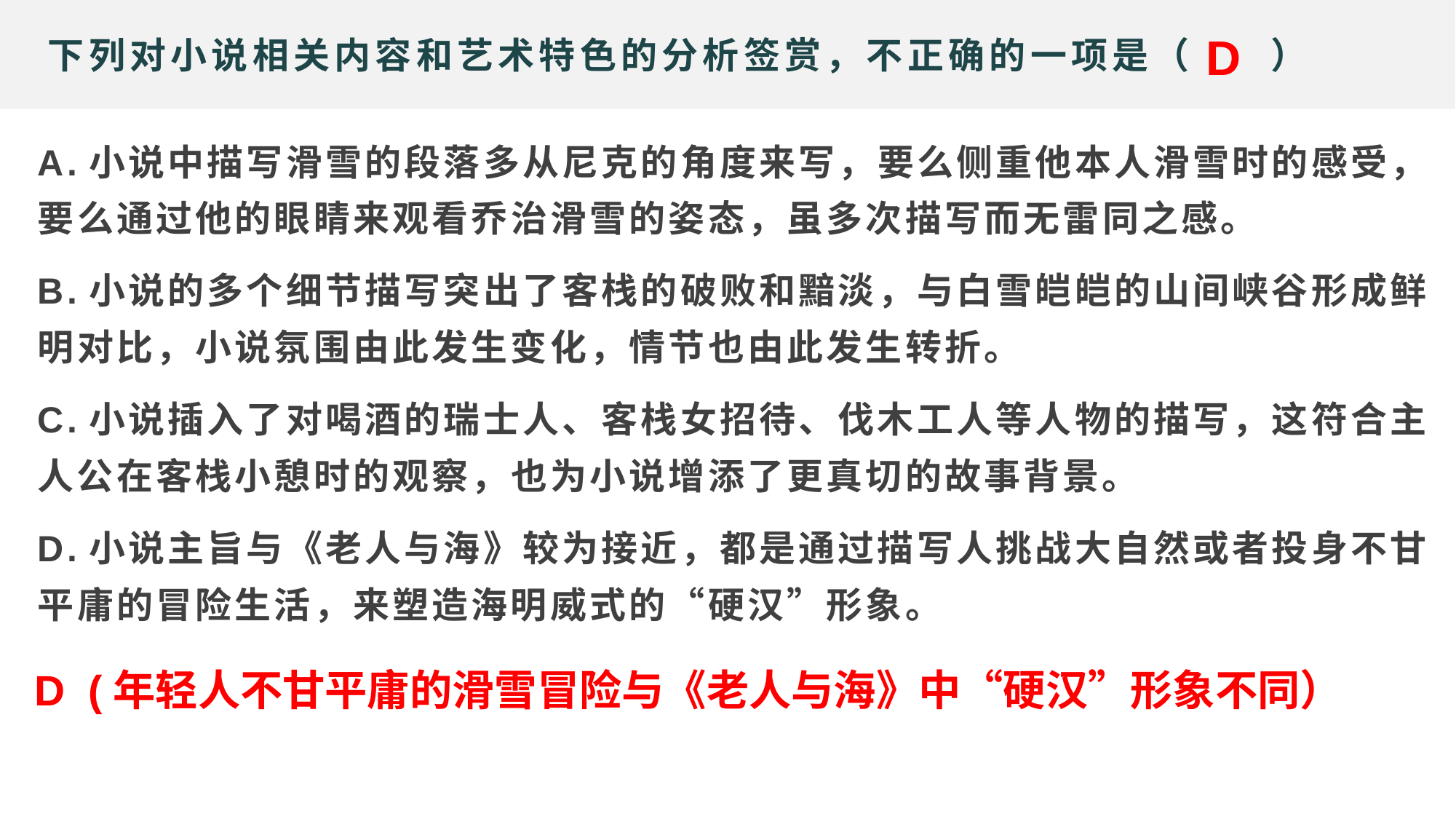

下列对小说相关内容和艺术特色的分析签赏，不正确的一项是（      ）
D
A.小说中描写滑雪的段落多从尼克的角度来写，要么侧重他本人滑雪时的感受，要么通过他的眼睛来观看乔治滑雪的姿态，虽多次描写而无雷同之感。
B.小说的多个细节描写突出了客栈的破败和黯淡，与白雪皑皑的山间峡谷形成鲜明对比，小说氛围由此发生变化，情节也由此发生转折。
C.小说插入了对喝酒的瑞士人、客栈女招待、伐木工人等人物的描写，这符合主人公在客栈小憩时的观察，也为小说增添了更真切的故事背景。
D.小说主旨与《老人与海》较为接近，都是通过描写人挑战大自然或者投身不甘平庸的冒险生活，来塑造海明威式的“硬汉”形象。
D  (年轻人不甘平庸的滑雪冒险与《老人与海》中“硬汉”形象不同）